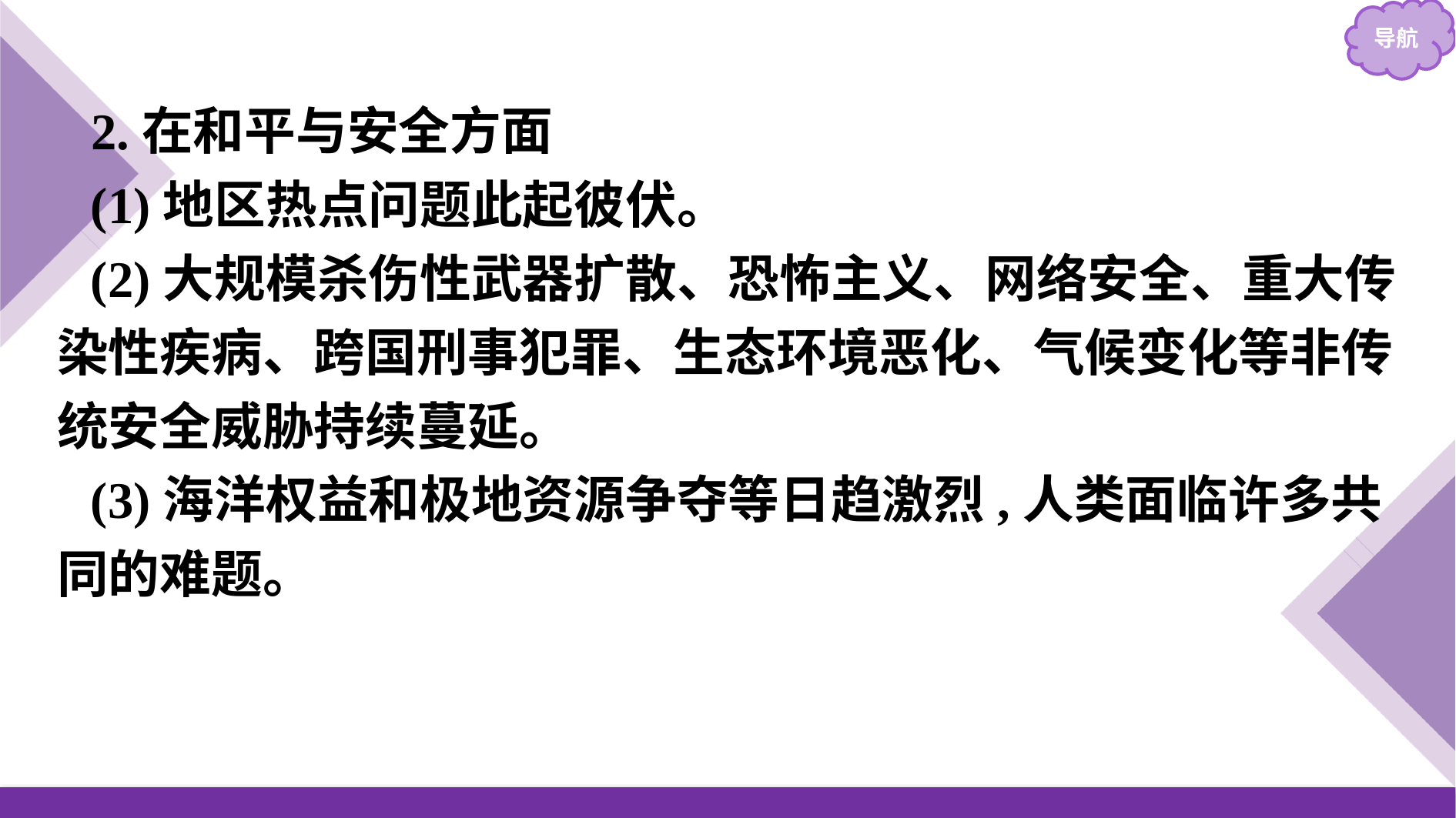

2.在和平与安全方面
(1)地区热点问题此起彼伏。
(2)大规模杀伤性武器扩散、恐怖主义、网络安全、重大传染性疾病、跨国刑事犯罪、生态环境恶化、气候变化等非传统安全威胁持续蔓延。
(3)海洋权益和极地资源争夺等日趋激烈,人类面临许多共同的难题。